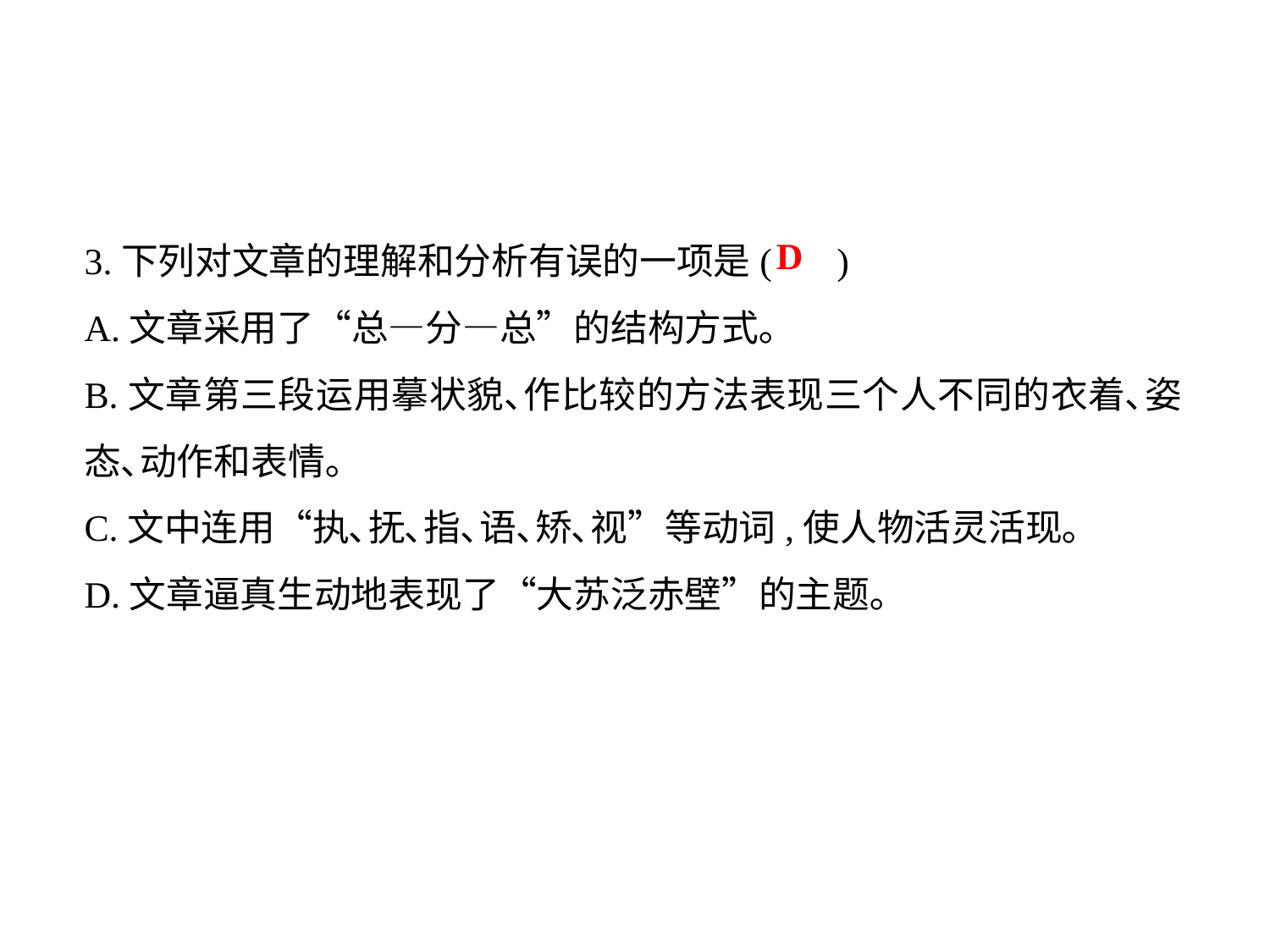

3.下列对文章的理解和分析有误的一项是(       )
A.文章采用了“总—分—总”的结构方式｡
B.文章第三段运用摹状貌､作比较的方法表现三个人不同的衣着､姿态､动作和表情｡
C.文中连用“执､抚､指､语､矫､视”等动词,使人物活灵活现｡
D.文章逼真生动地表现了“大苏泛赤壁”的主题｡
D